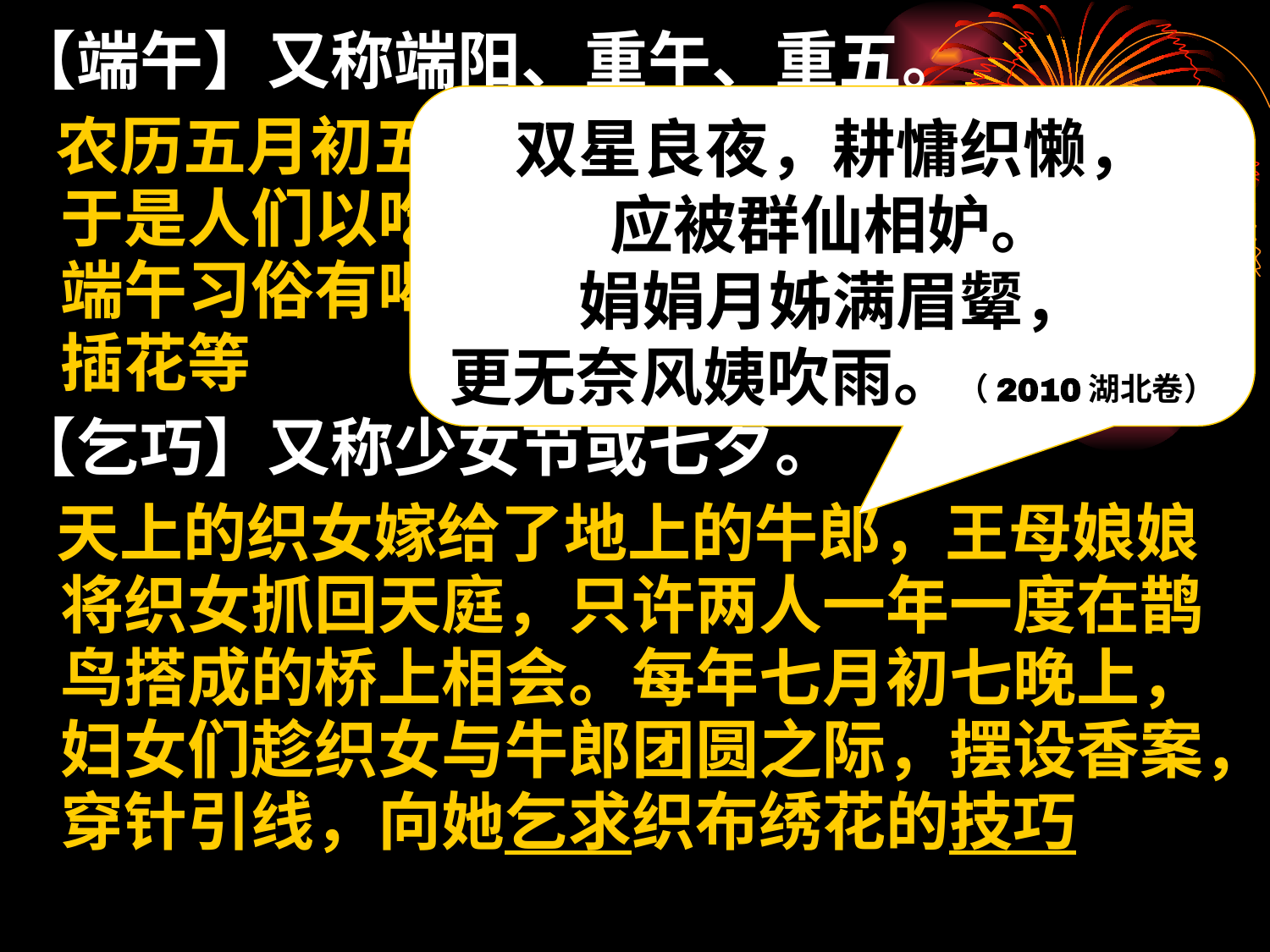

【端午】又称端阳、重午、重五。
  农历五月初五。屈原忠而被黜，投水自尽，于是人们以吃粽子、赛龙舟等来悼念他。端午习俗有喝雄黄酒、挂香袋、吃粽子、插花等
【乞巧】又称少女节或七夕。
  天上的织女嫁给了地上的牛郎，王母娘娘将织女抓回天庭，只许两人一年一度在鹊鸟搭成的桥上相会。每年七月初七晚上，妇女们趁织女与牛郎团圆之际，摆设香案，穿针引线，向她乞求织布绣花的技巧
双星良夜，耕慵织懒，
应被群仙相妒。
娟娟月姊满眉颦，
更无奈风姨吹雨。（2010湖北卷）